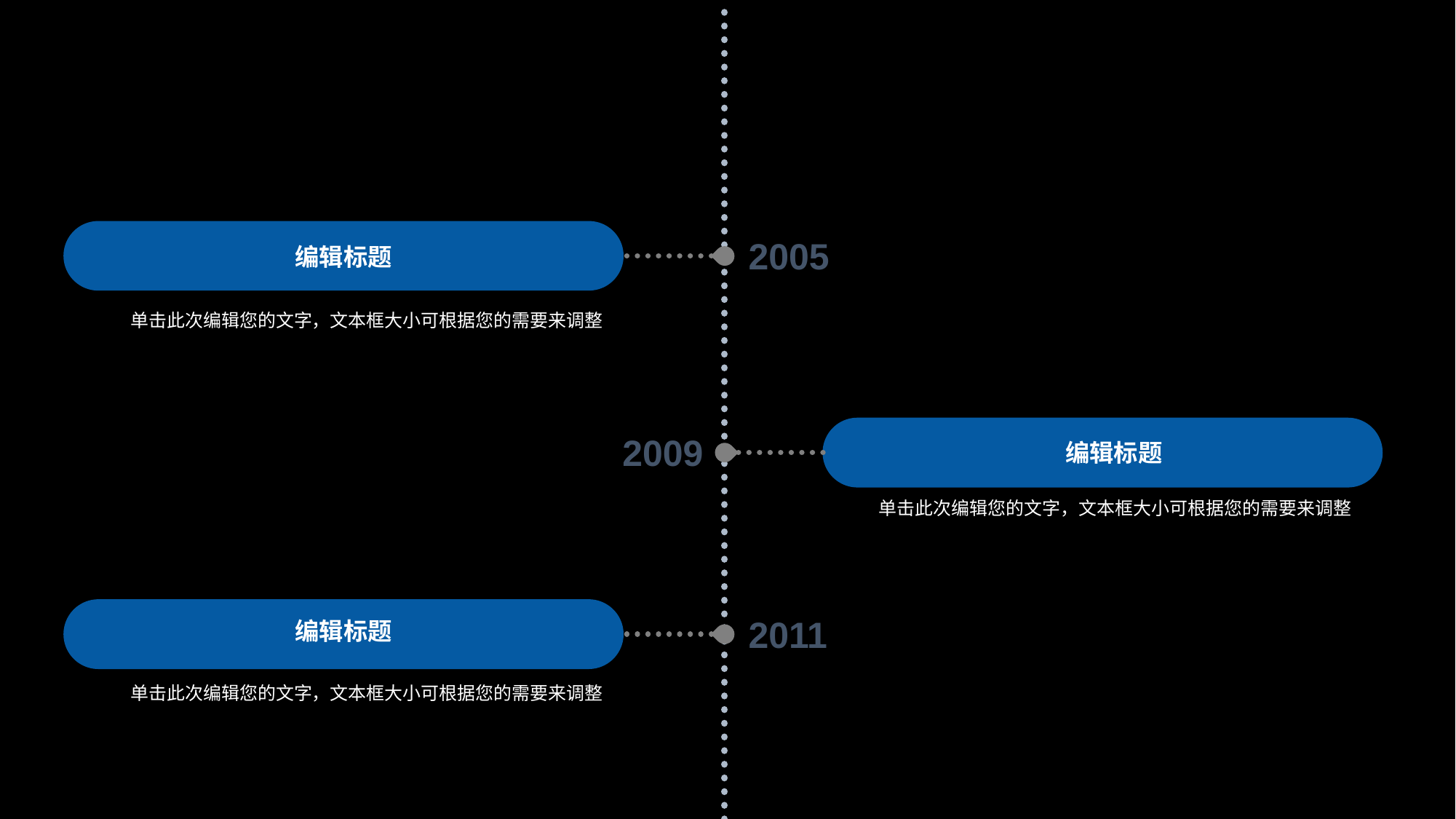

编辑标题
单击此次编辑您的文字，文本框大小可根据您的需要来调整
2005

编辑标题
单击此次编辑您的文字，文本框大小可根据您的需要来调整
2009

编辑标题
单击此次编辑您的文字，文本框大小可根据您的需要来调整
2011